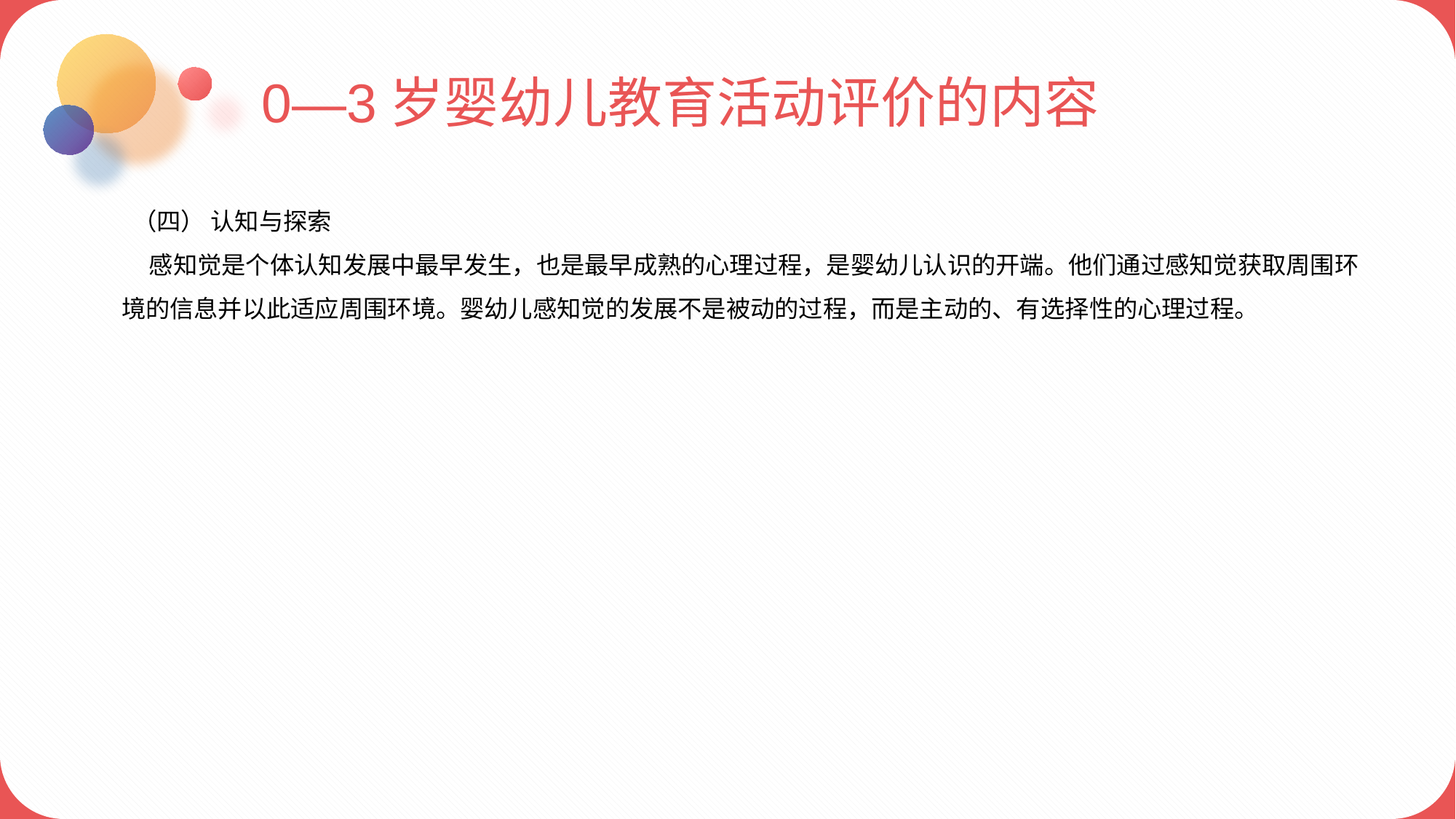

0—3岁婴幼儿教育活动评价的内容
 （四） 认知与探索
    感知觉是个体认知发展中最早发生，也是最早成熟的心理过程，是婴幼儿认识的开端。他们通过感知觉获取周围环境的信息并以此适应周围环境。婴幼儿感知觉的发展不是被动的过程，而是主动的、有选择性的心理过程。